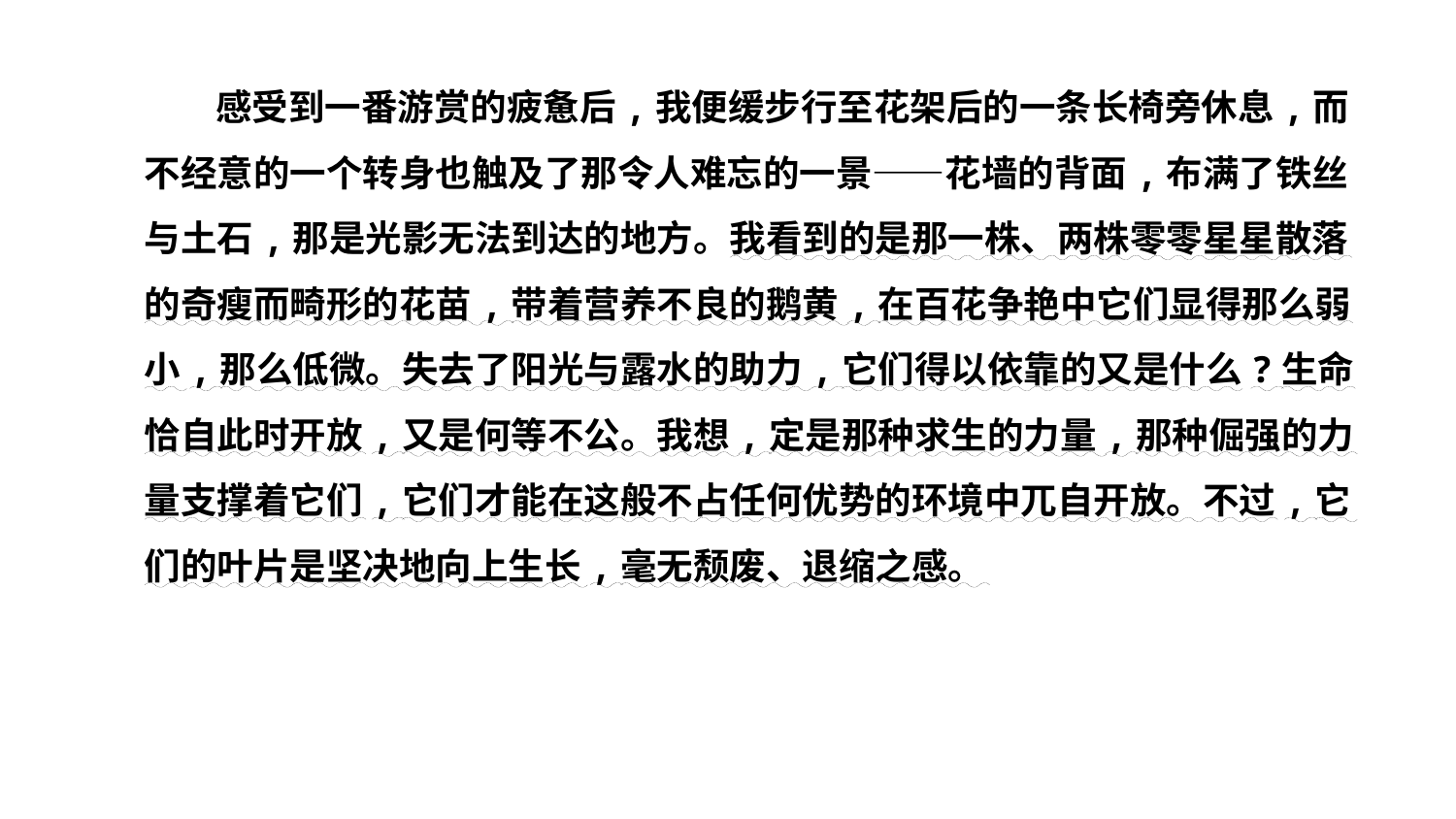

感受到一番游赏的疲惫后,我便缓步行至花架后的一条长椅旁休息,而不经意的一个转身也触及了那令人难忘的一景——花墙的背面,布满了铁丝与土石,那是光影无法到达的地方。我看到的是那一株、两株零零星星散落的奇瘦而畸形的花苗,带着营养不良的鹅黄,在百花争艳中它们显得那么弱小,那么低微。失去了阳光与露水的助力,它们得以依靠的又是什么?生命恰自此时开放,又是何等不公。我想,定是那种求生的力量,那种倔强的力量支撑着它们,它们才能在这般不占任何优势的环境中兀自开放。不过,它们的叶片是坚决地向上生长,毫无颓废、退缩之感。